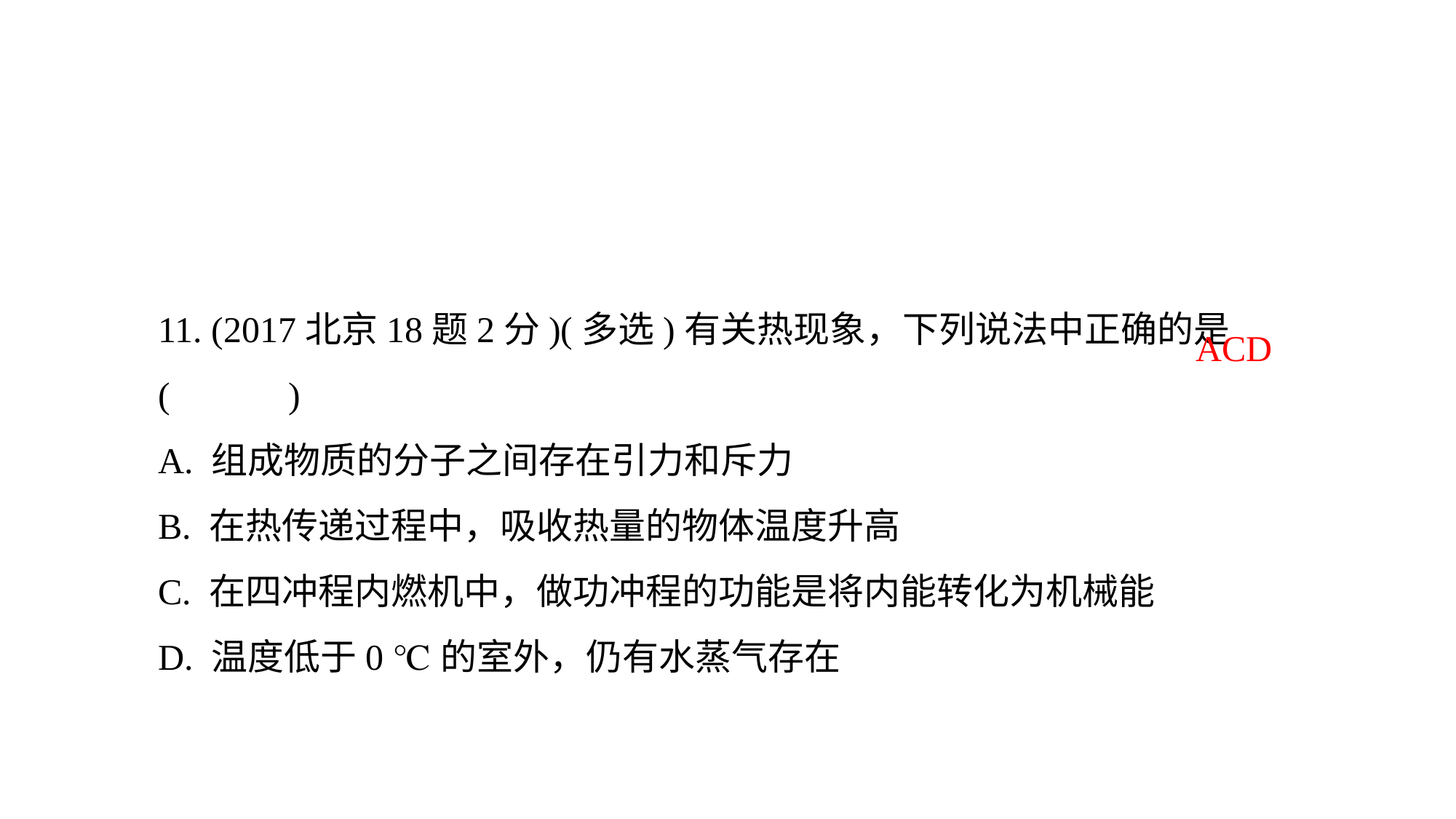

11. (2017北京18题2分)(多选)有关热现象，下列说法中正确的是 (             )
A. 组成物质的分子之间存在引力和斥力
B. 在热传递过程中，吸收热量的物体温度升高
C. 在四冲程内燃机中，做功冲程的功能是将内能转化为机械能
D. 温度低于0 ℃的室外，仍有水蒸气存在
ACD